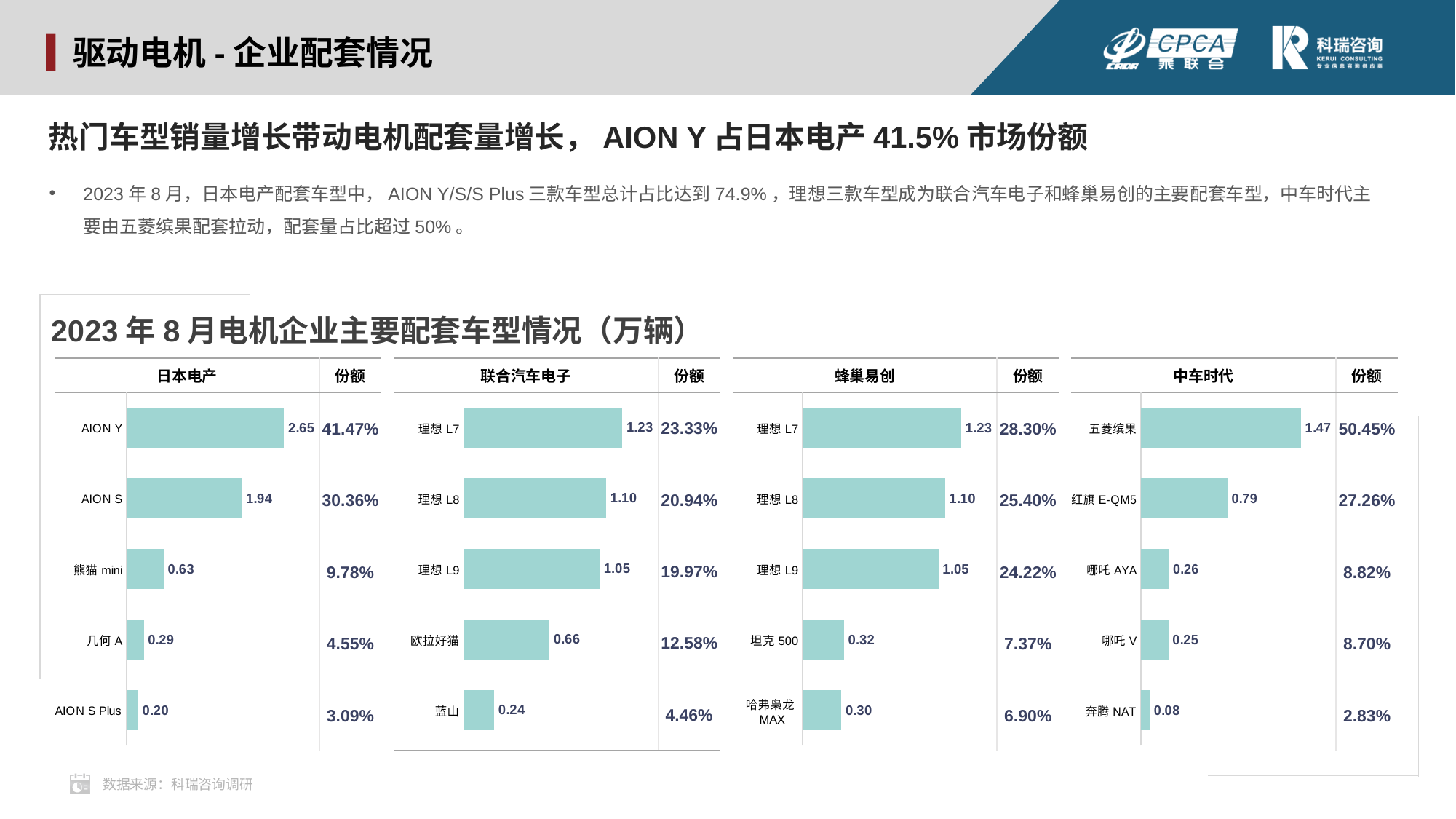

驱动电机-企业配套情况
热门车型销量增长带动电机配套量增长，AION Y占日本电产41.5%市场份额
2023年8月，日本电产配套车型中，AION Y/S/S Plus三款车型总计占比达到74.9%，理想三款车型成为联合汽车电子和蜂巢易创的主要配套车型，中车时代主要由五菱缤果配套拉动，配套量占比超过50%。
2023年8月电机企业主要配套车型情况（万辆）
| 联合汽车电子 | 份额 |
| --- | --- |
|  | 23.33% |
|  | 20.94% |
|  | 19.97% |
|  | 12.58% |
|  | 4.46% |
| 日本电产 | 份额 |
| --- | --- |
|  | 41.47% |
|  | 30.36% |
|  | 9.78% |
|  | 4.55% |
|  | 3.09% |
| 蜂巢易创 | 份额 |
| --- | --- |
|  | 28.30% |
|  | 25.40% |
|  | 24.22% |
|  | 7.37% |
|  | 6.90% |
| 中车时代 | 份额 |
| --- | --- |
|  | 50.45% |
|  | 27.26% |
|  | 8.82% |
|  | 8.70% |
|  | 2.83% |

### Chart

| Category | 2月 |
|---|---|
| 理想L7 | 1.2307 |
| 理想L8 | 1.1045 |
| 理想L9 | 1.0533 |
| 欧拉好猫 | 0.6635 |
| 蓝山 | 0.2353 |

### Chart

| Category | 2月 |
|---|---|
| AION Y | 2.6542 |
| AION S | 1.9433 |
| 熊猫mini | 0.626 |
| 几何A | 0.2914 |
| AION S Plus | 0.1976 |

### Chart

| Category | 2月 |
|---|---|
| 理想L7 | 1.2307 |
| 理想L8 | 1.1045 |
| 理想L9 | 1.0533 |
| 坦克500 | 0.3205 |
| 哈弗枭龙MAX | 0.2999 |

### Chart

| Category | 2月 |
|---|---|
| 五菱缤果 | 1.465 |
| 红旗E-QM5 | 0.7917 |
| 哪吒AYA | 0.2562 |
| 哪吒V | 0.2527 |
| 奔腾NAT | 0.0823 |
数据来源：科瑞咨询调研